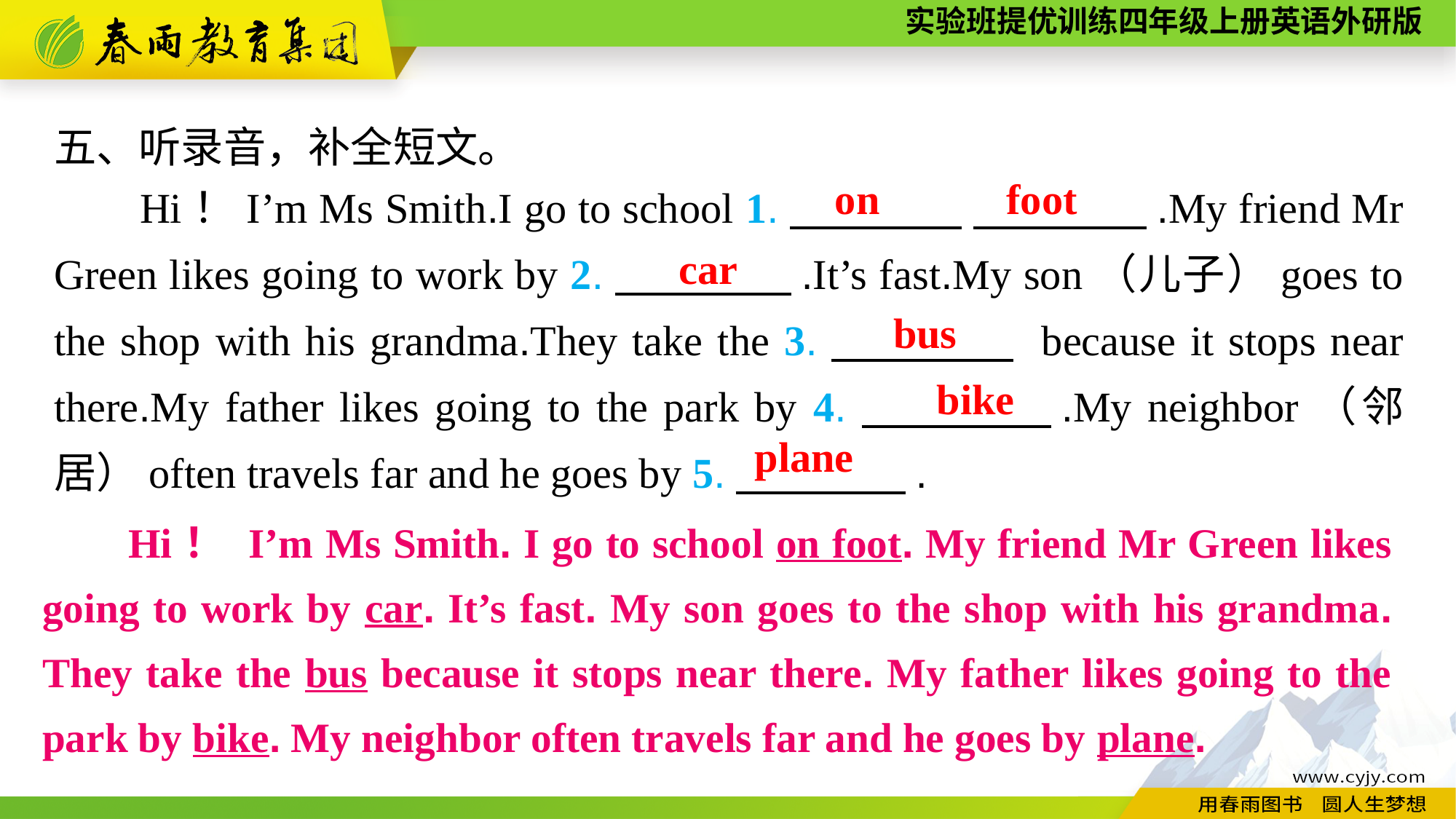

五、听录音，补全短文。
Hi！I’m Ms Smith.I go to school 1.　　　　 　　　　.My friend Mr Green likes going to work by 2.　　　　.It’s fast.My son（儿子）goes to the shop with his grandma.They take the 3.　　　　 because it stops near there.My father likes going to the park by 4.　　　　.My neighbor（邻居）often travels far and he goes by 5.　　　　.
on            foot
car
bus
bike
plane
Hi！ I’m Ms Smith. I go to school on foot. My friend Mr Green likes going to work by car. It’s fast. My son goes to the shop with his grandma. They take the bus because it stops near there. My father likes going to the park by bike. My neighbor often travels far and he goes by plane.